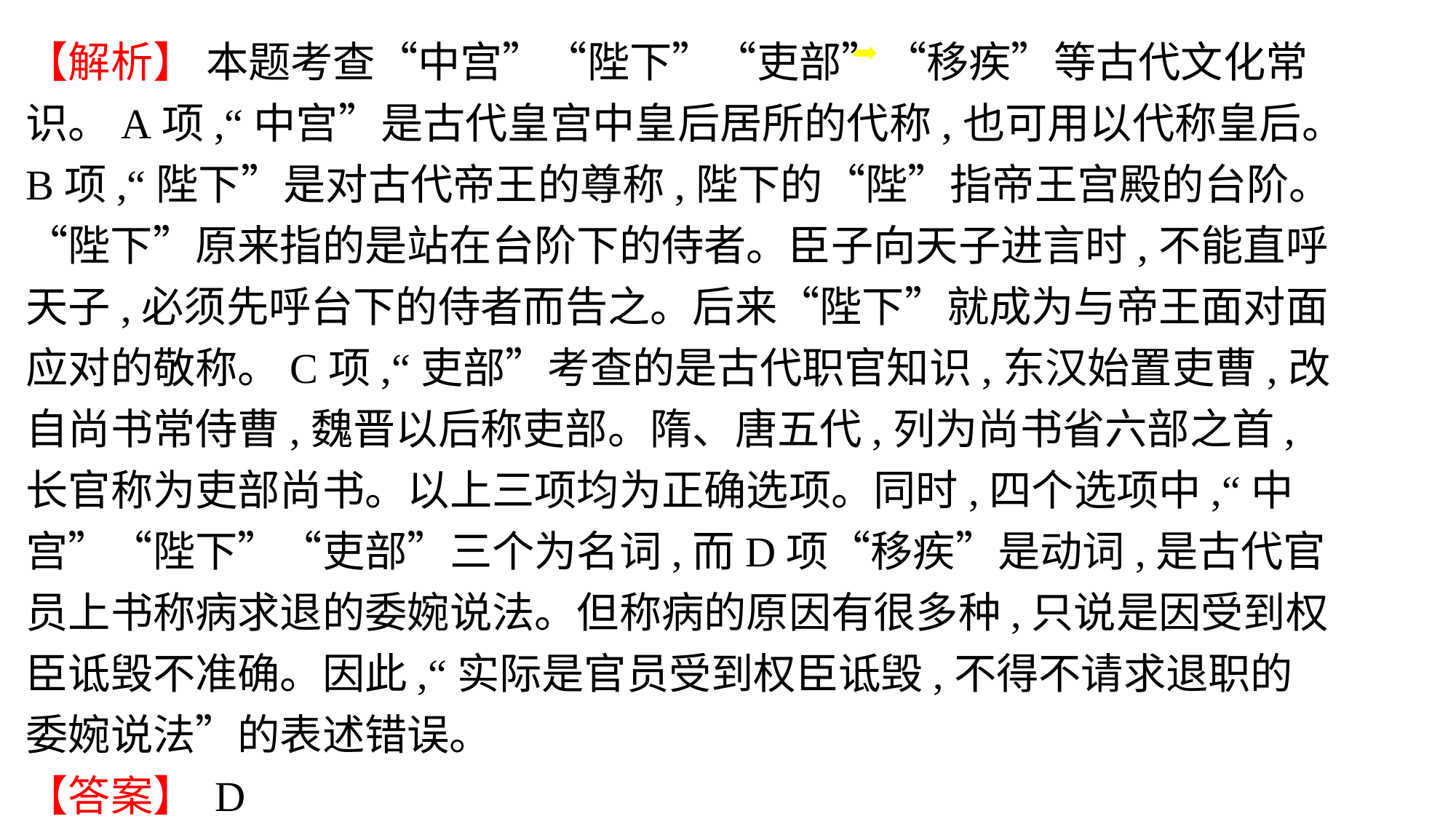

【解析】 本题考查“中宫”“陛下”“吏部”“移疾”等古代文化常识。A项,“中宫”是古代皇宫中皇后居所的代称,也可用以代称皇后。B项,“陛下”是对古代帝王的尊称,陛下的“陛”指帝王宫殿的台阶。“陛下”原来指的是站在台阶下的侍者。臣子向天子进言时,不能直呼天子,必须先呼台下的侍者而告之。后来“陛下”就成为与帝王面对面应对的敬称。C项,“吏部”考查的是古代职官知识,东汉始置吏曹,改自尚书常侍曹,魏晋以后称吏部。隋、唐五代,列为尚书省六部之首,长官称为吏部尚书。以上三项均为正确选项。同时,四个选项中,“中宫”“陛下”“吏部”三个为名词,而D项“移疾”是动词,是古代官员上书称病求退的委婉说法。但称病的原因有很多种,只说是因受到权臣诋毁不准确。因此,“实际是官员受到权臣诋毁,不得不请求退职的委婉说法”的表述错误。
【答案】 D